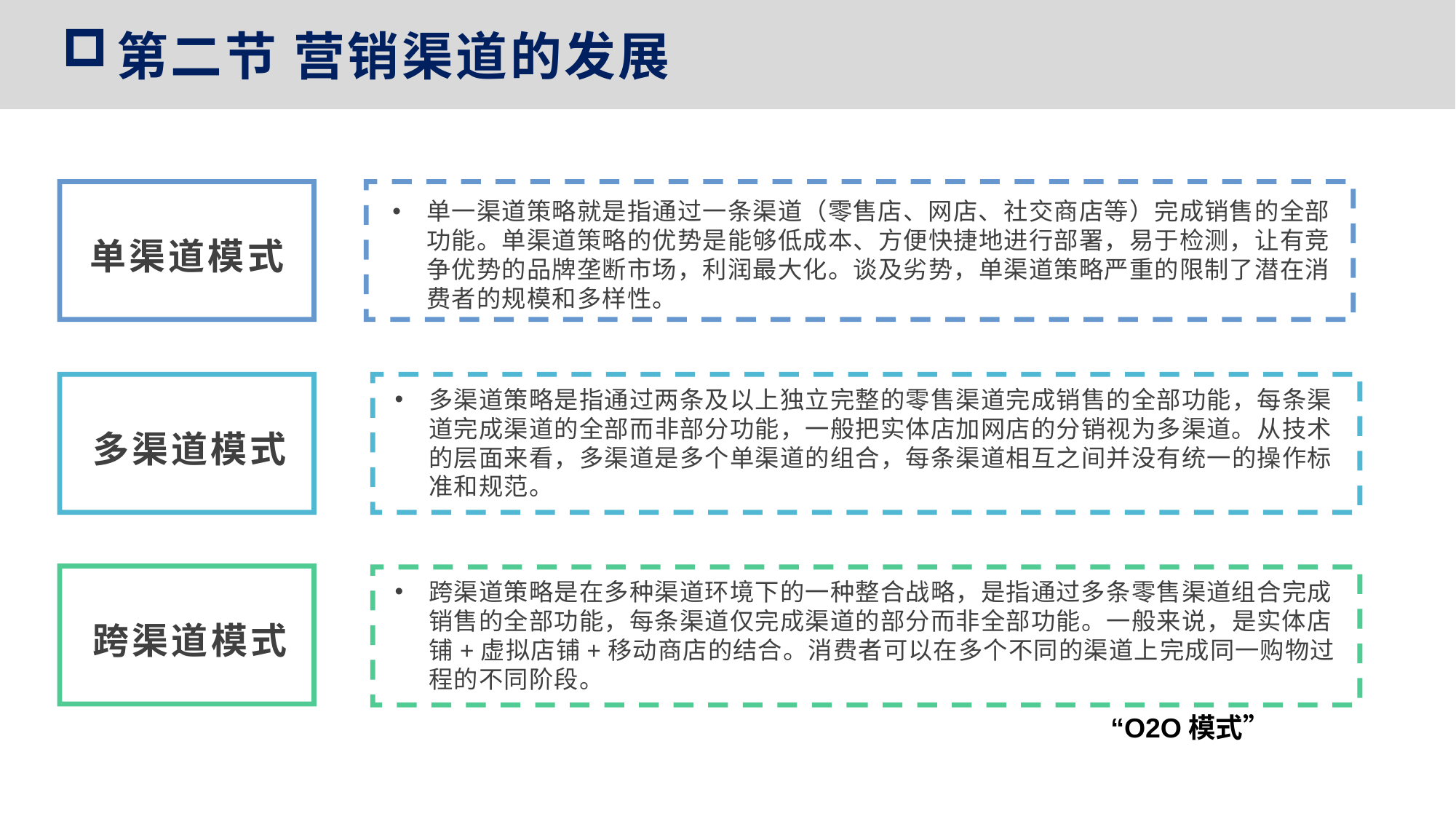

第二节 营销渠道的发展

单渠道模式
单一渠道策略就是指通过一条渠道（零售店、网店、社交商店等）完成销售的全部功能。单渠道策略的优势是能够低成本、方便快捷地进行部署，易于检测，让有竞争优势的品牌垄断市场，利润最大化。谈及劣势，单渠道策略严重的限制了潜在消费者的规模和多样性。

多渠道策略是指通过两条及以上独立完整的零售渠道完成销售的全部功能，每条渠道完成渠道的全部而非部分功能，一般把实体店加网店的分销视为多渠道。从技术的层面来看，多渠道是多个单渠道的组合，每条渠道相互之间并没有统一的操作标准和规范。
多渠道模式

跨渠道模式
跨渠道策略是在多种渠道环境下的一种整合战略，是指通过多条零售渠道组合完成销售的全部功能，每条渠道仅完成渠道的部分而非全部功能。一般来说，是实体店铺+虚拟店铺+移动商店的结合。消费者可以在多个不同的渠道上完成同一购物过程的不同阶段。
“O2O模式”